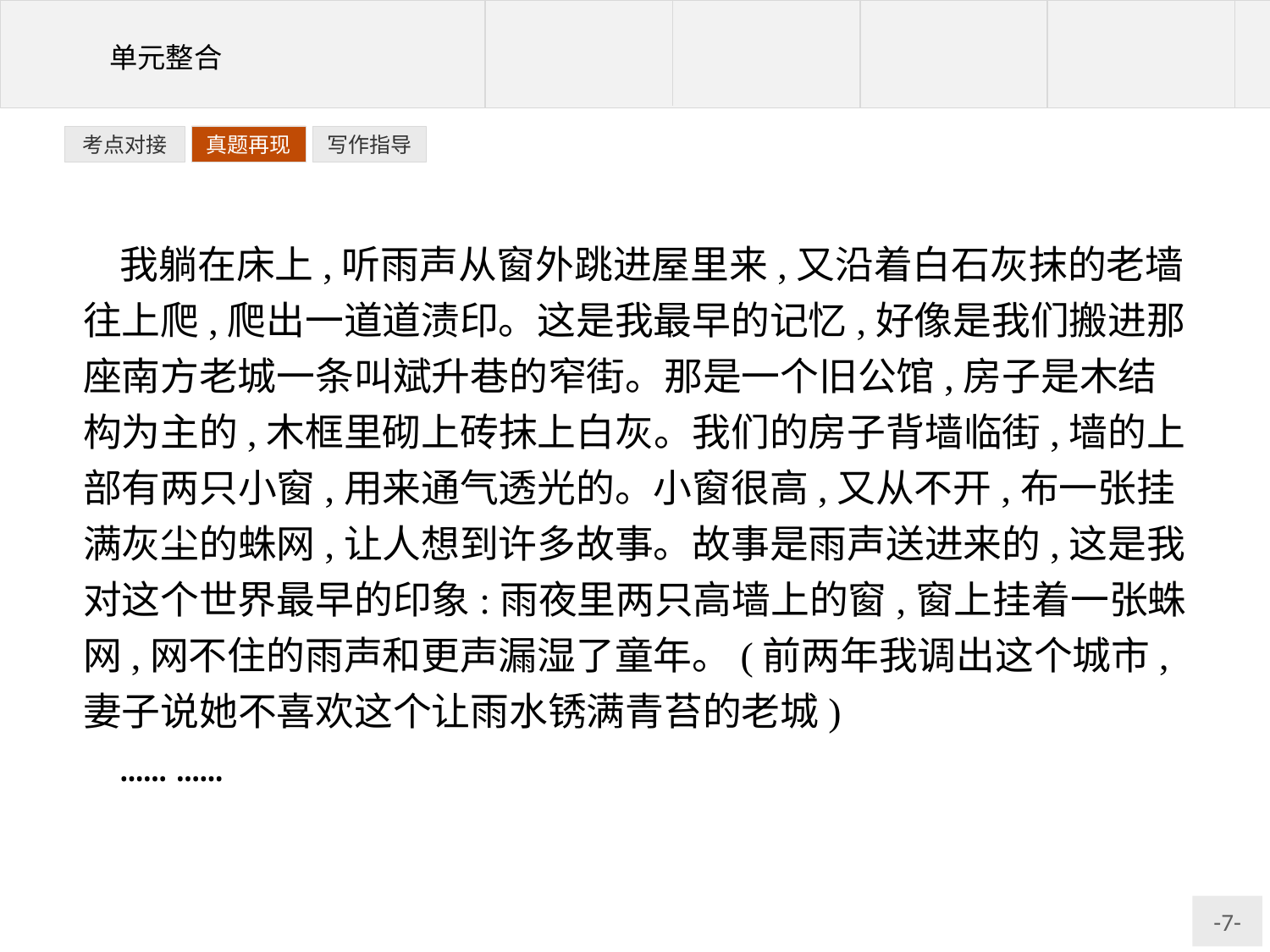

写作指导
考点对接
真题再现
我躺在床上,听雨声从窗外跳进屋里来,又沿着白石灰抹的老墙往上爬,爬出一道道渍印。这是我最早的记忆,好像是我们搬进那座南方老城一条叫斌升巷的窄街。那是一个旧公馆,房子是木结构为主的,木框里砌上砖抹上白灰。我们的房子背墙临街,墙的上部有两只小窗,用来通气透光的。小窗很高,又从不开,布一张挂满灰尘的蛛网,让人想到许多故事。故事是雨声送进来的,这是我对这个世界最早的印象:雨夜里两只高墙上的窗,窗上挂着一张蛛网,网不住的雨声和更声漏湿了童年。(前两年我调出这个城市,妻子说她不喜欢这个让雨水锈满青苔的老城)
…… ……